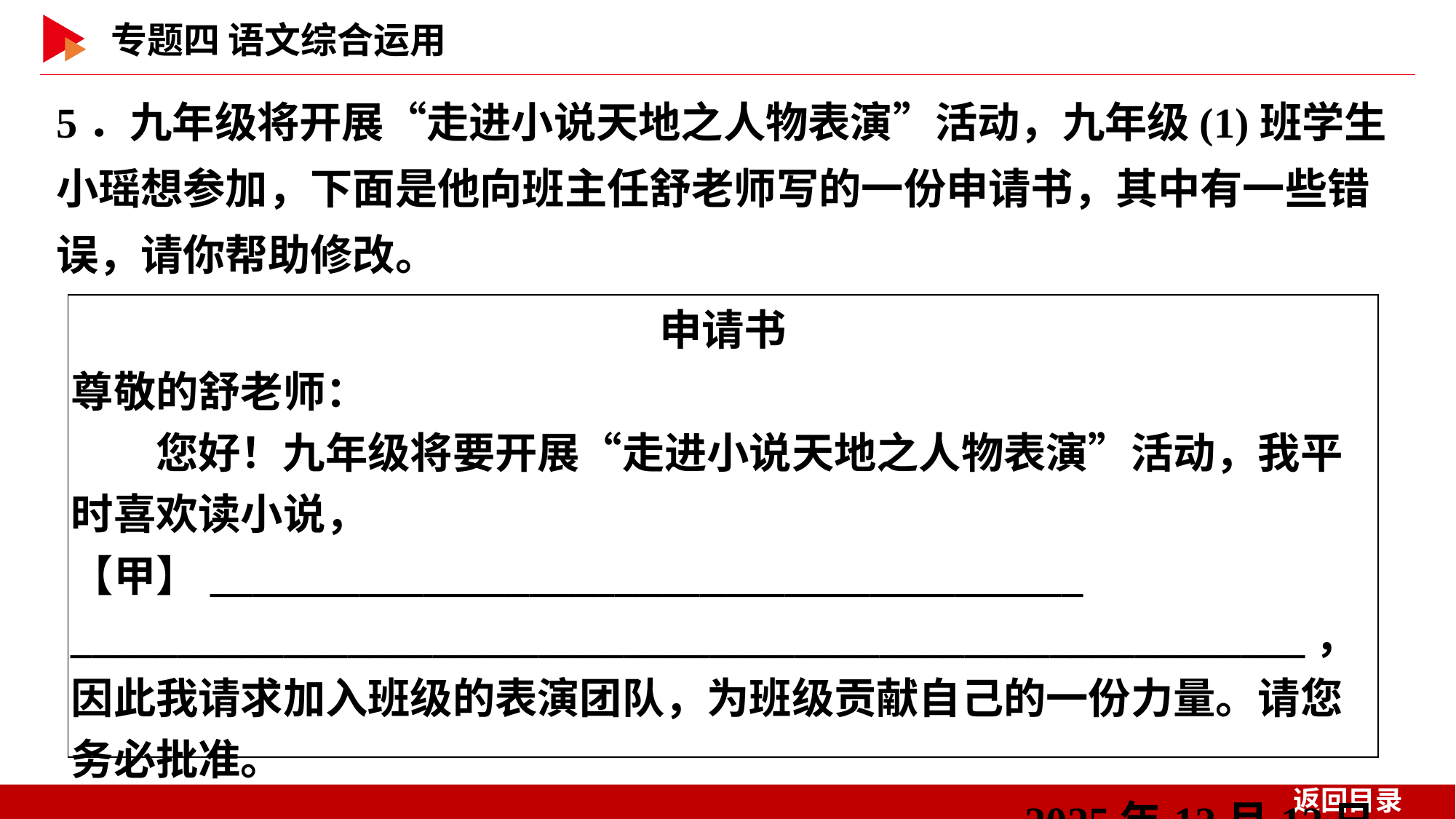

5．九年级将开展“走进小说天地之人物表演”活动，九年级(1)班学生小瑶想参加，下面是他向班主任舒老师写的一份申请书，其中有一些错误，请你帮助修改。
| 申请书 尊敬的舒老师： 　　您好！九年级将要开展“走进小说天地之人物表演”活动，我平时喜欢读小说，【甲】\_\_\_\_\_\_\_\_\_\_\_\_\_\_\_\_\_\_\_\_\_\_\_\_\_\_\_\_\_\_\_\_\_\_\_\_\_\_\_\_\_ \_\_\_\_\_\_\_\_\_\_\_\_\_\_\_\_\_\_\_\_\_\_\_\_\_\_\_\_\_\_\_\_\_\_\_\_\_\_\_\_\_\_\_\_\_\_\_\_\_\_\_\_\_\_\_\_\_\_，  因此我请求加入班级的表演团队，为班级贡献自己的一份力量。请您务必批准。 2025年12月12日 |
| --- |